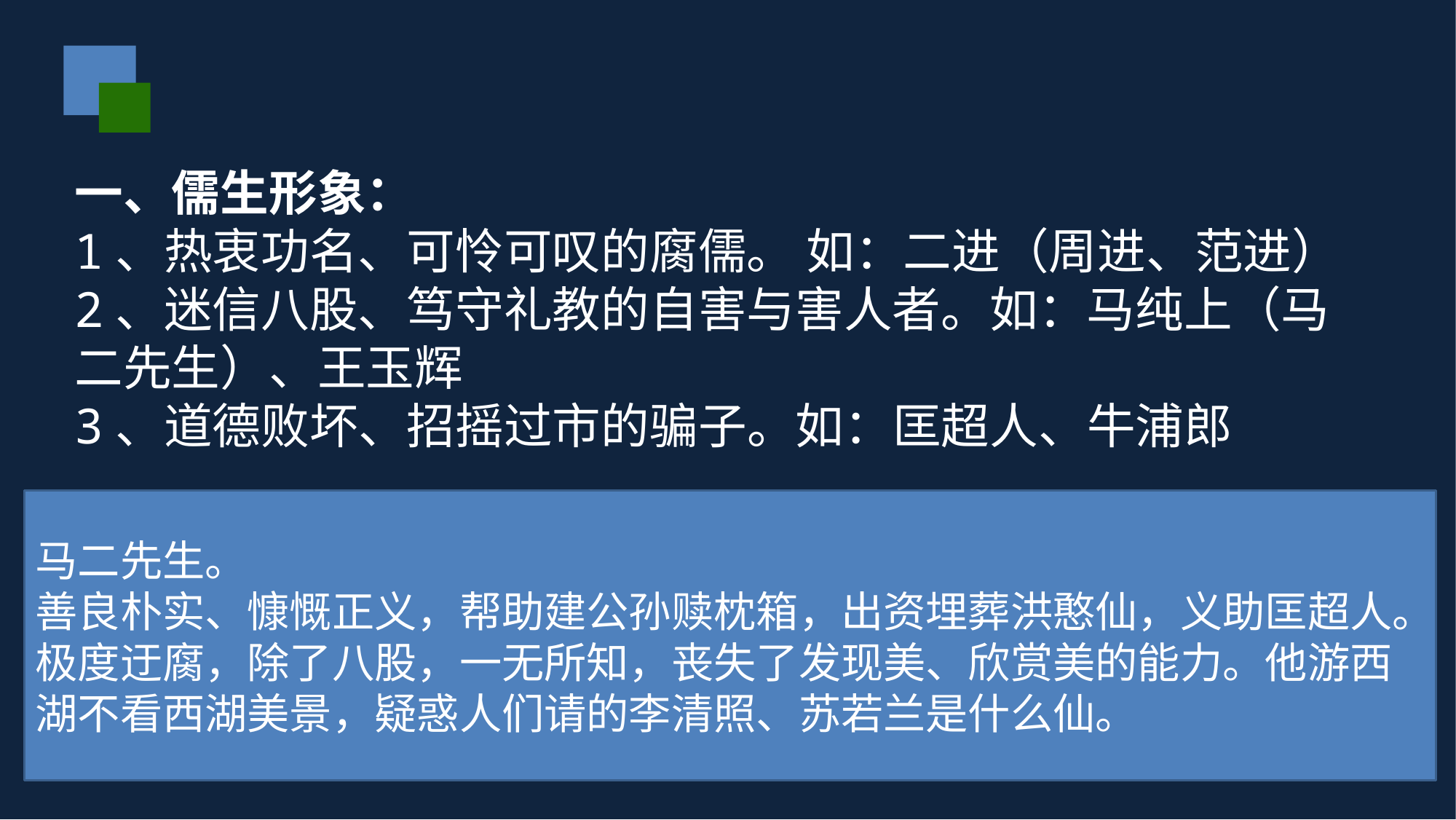

#

一、儒生形象：
1、热衷功名、可怜可叹的腐儒。 如：二进（周进、范进）
2、迷信八股、笃守礼教的自害与害人者。如：马纯上（马二先生）、王玉辉
3、道德败坏、招摇过市的骗子。如：匡超人、牛浦郎

    对于这类人物，正反两面的描写，更能凸显其丧失自我的悲哀，深刻揭示了科举制度对士人的腐蚀和毒害。其中不仅有作者嘲讽，更加抱以深深同情。
马二先生。
善良朴实、慷慨正义，帮助建公孙赎枕箱，出资埋葬洪憨仙，义助匡超人。
极度迂腐，除了八股，一无所知，丧失了发现美、欣赏美的能力。他游西湖不看西湖美景，疑惑人们请的李清照、苏若兰是什么仙。
匡超人。
纯真朴实，勤劳俭朴，悉心服侍父亲之孝廉
步上追求功名之路后，渐渐沾染社会恶习，停妻再娶